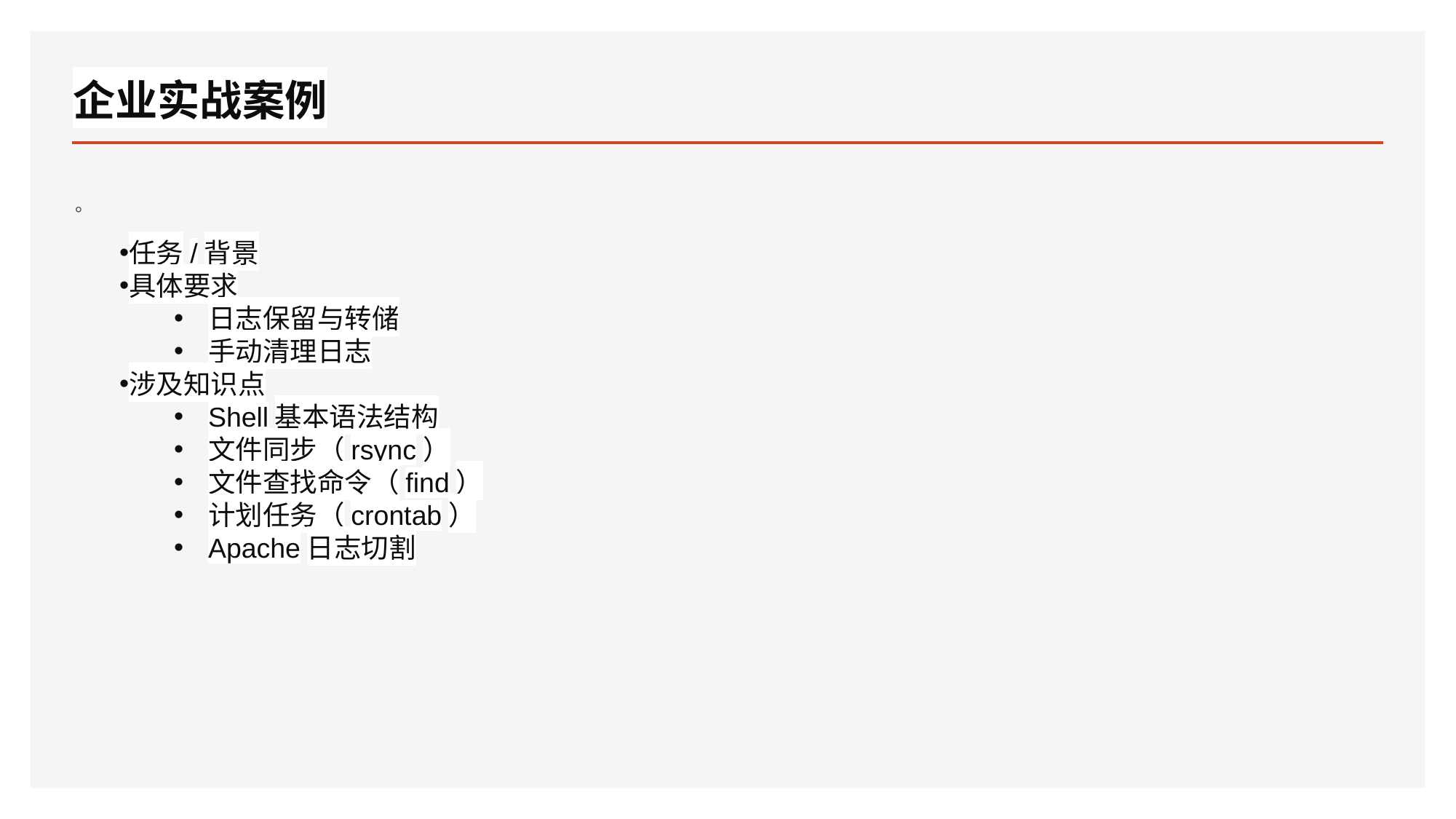

# 企业实战案例
。
任务/背景
具体要求
日志保留与转储
手动清理日志
涉及知识点
Shell基本语法结构
文件同步（rsync）
文件查找命令（find）
计划任务（crontab）
Apache日志切割